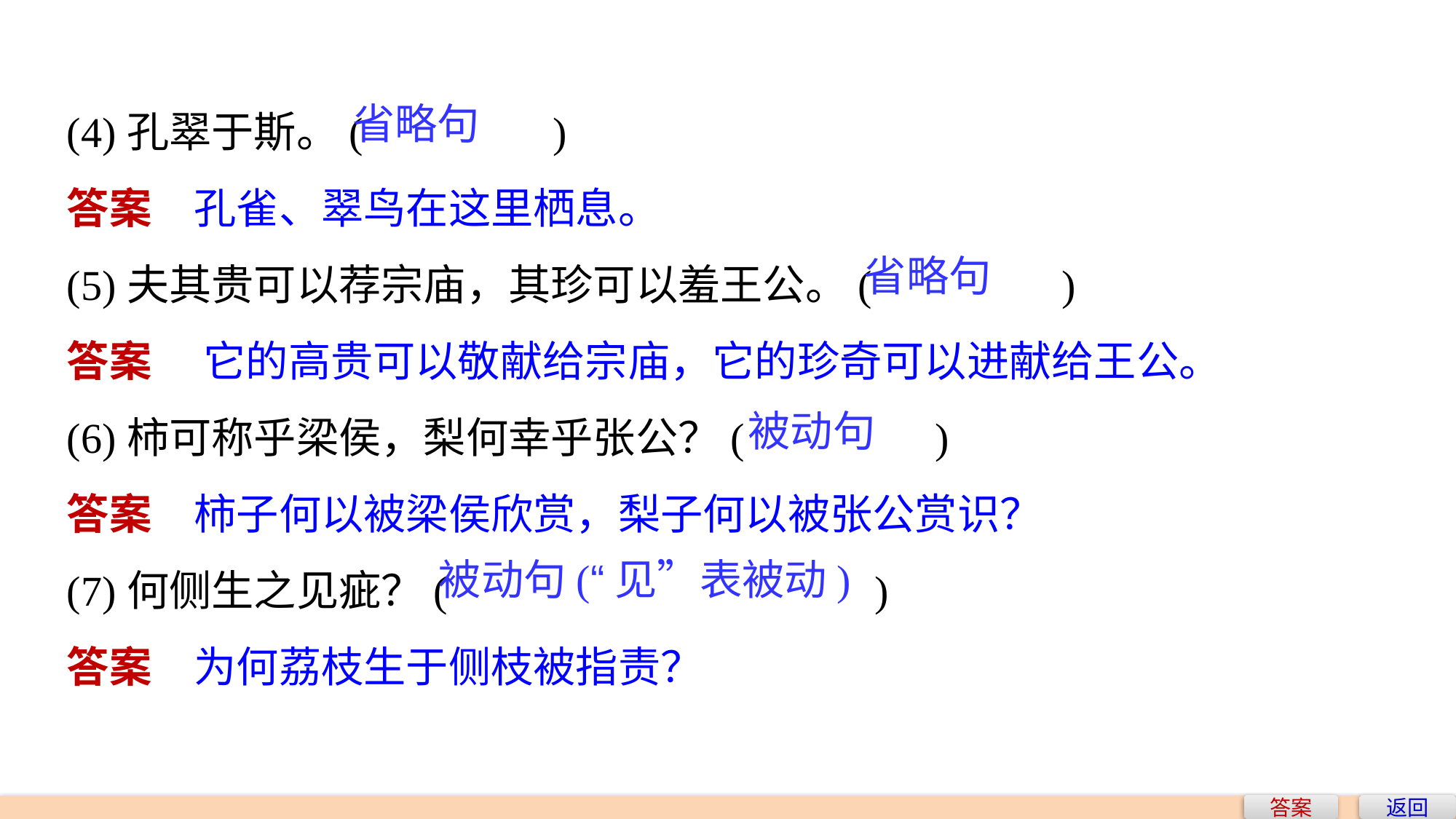

(4)孔翠于斯。(　　　　)
答案　孔雀、翠鸟在这里栖息。
(5)夫其贵可以荐宗庙，其珍可以羞王公。(　　　　)
答案　 它的高贵可以敬献给宗庙，它的珍奇可以进献给王公。
(6)柿可称乎梁侯，梨何幸乎张公？(　　　　)
答案　柿子何以被梁侯欣赏，梨子何以被张公赏识？
(7)何侧生之见疵？(　　　                         　)
答案　为何荔枝生于侧枝被指责？
省略句
省略句
被动句
被动句(“见”表被动)
答案
返回